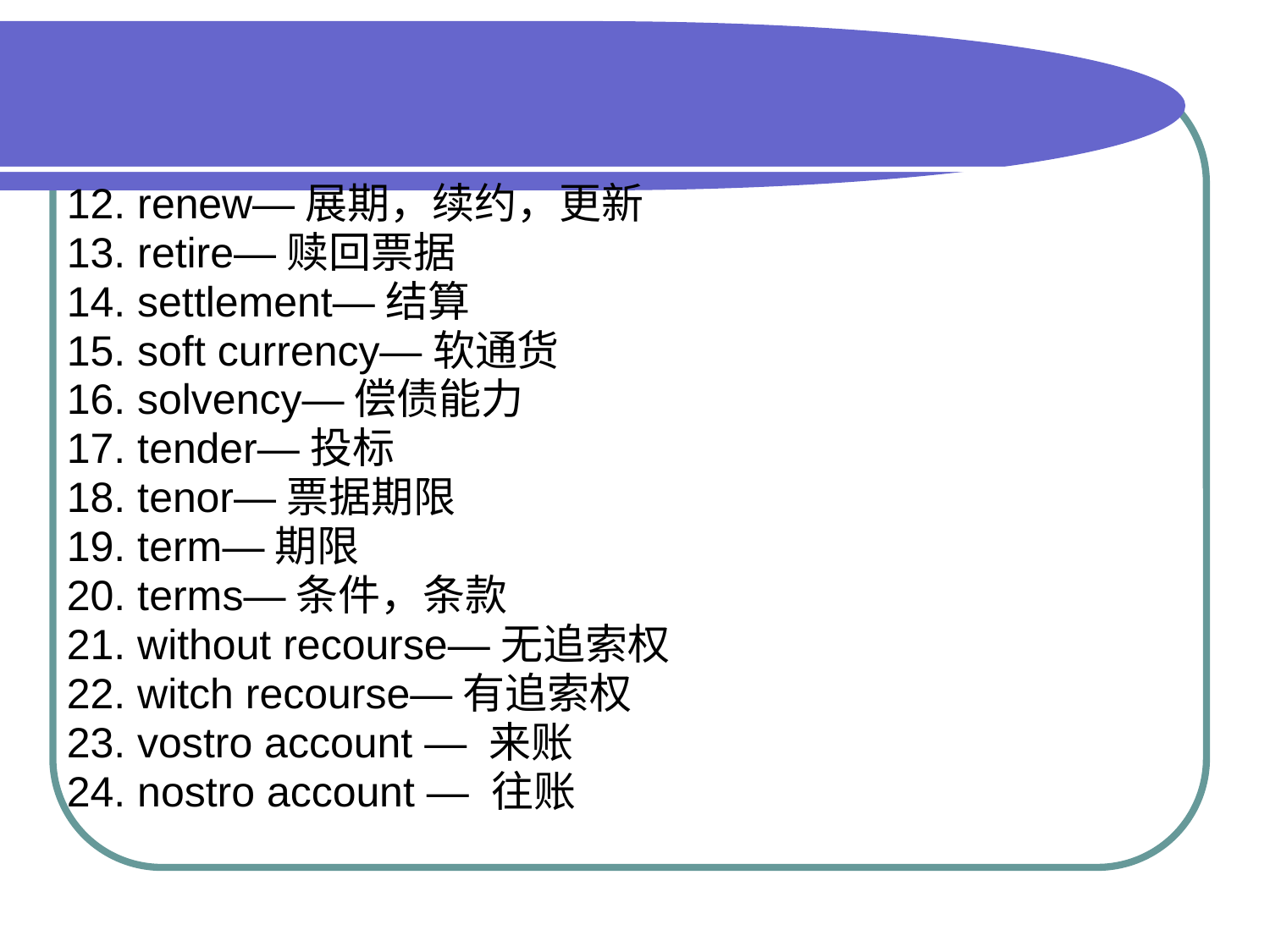

#
 12. renew—展期，续约，更新
 13. retire—赎回票据
 14. settlement—结算
 15. soft currency—软通货
 16. solvency—偿债能力
 17. tender—投标
 18. tenor—票据期限
 19. term—期限
 20. terms—条件，条款
 21. without recourse—无追索权
 22. witch recourse—有追索权
 23. vostro account — 来账
 24. nostro account — 往账